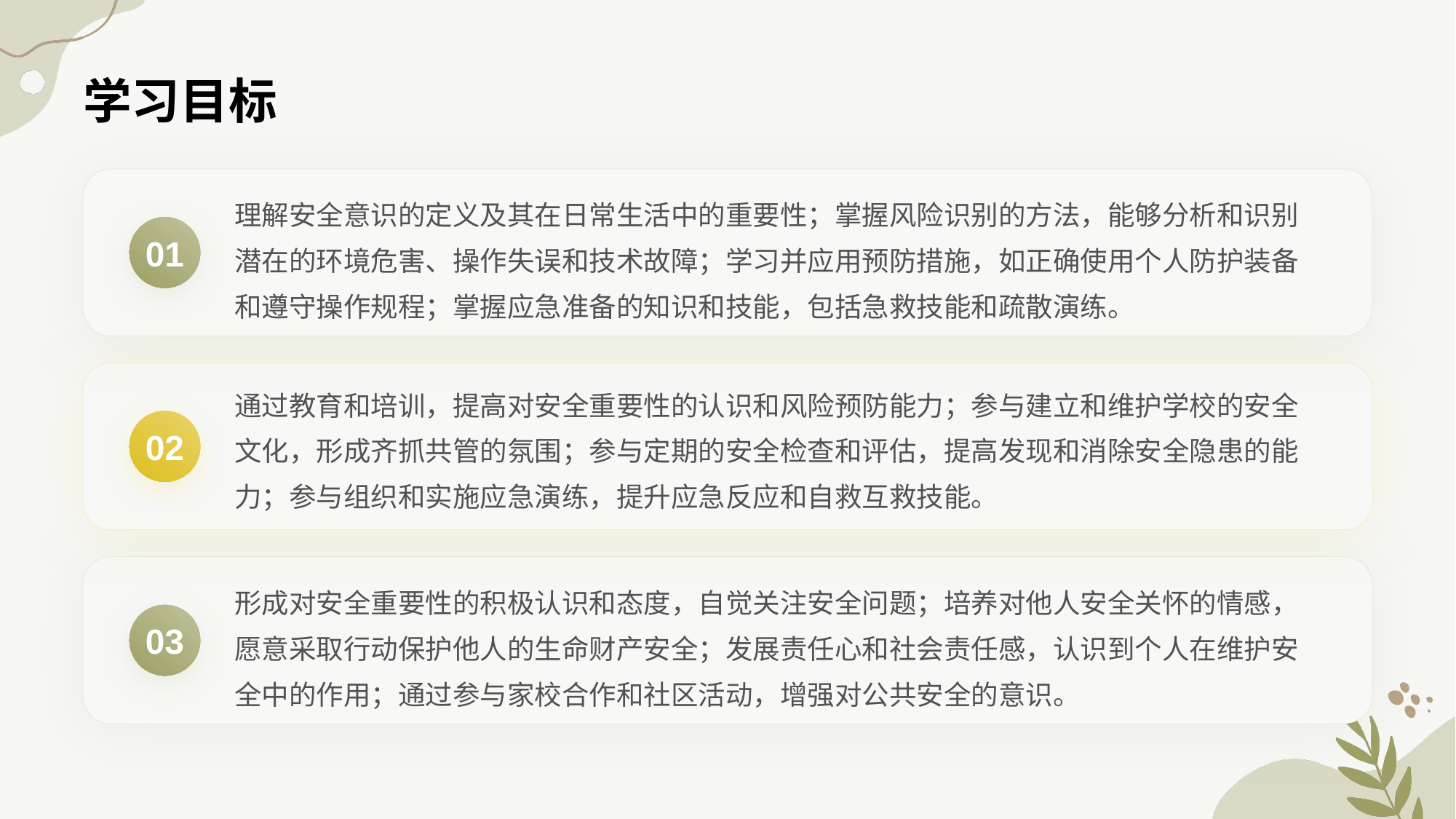

学习目标

理解安全意识的定义及其在日常生活中的重要性；掌握风险识别的方法，能够分析和识别潜在的环境危害、操作失误和技术故障；学习并应用预防措施，如正确使用个人防护装备和遵守操作规程；掌握应急准备的知识和技能，包括急救技能和疏散演练。
01
通过教育和培训，提高对安全重要性的认识和风险预防能力；参与建立和维护学校的安全文化，形成齐抓共管的氛围；参与定期的安全检查和评估，提高发现和消除安全隐患的能力；参与组织和实施应急演练，提升应急反应和自救互救技能。

02
形成对安全重要性的积极认识和态度，自觉关注安全问题；培养对他人安全关怀的情感，愿意采取行动保护他人的生命财产安全；发展责任心和社会责任感，认识到个人在维护安全中的作用；通过参与家校合作和社区活动，增强对公共安全的意识。

03